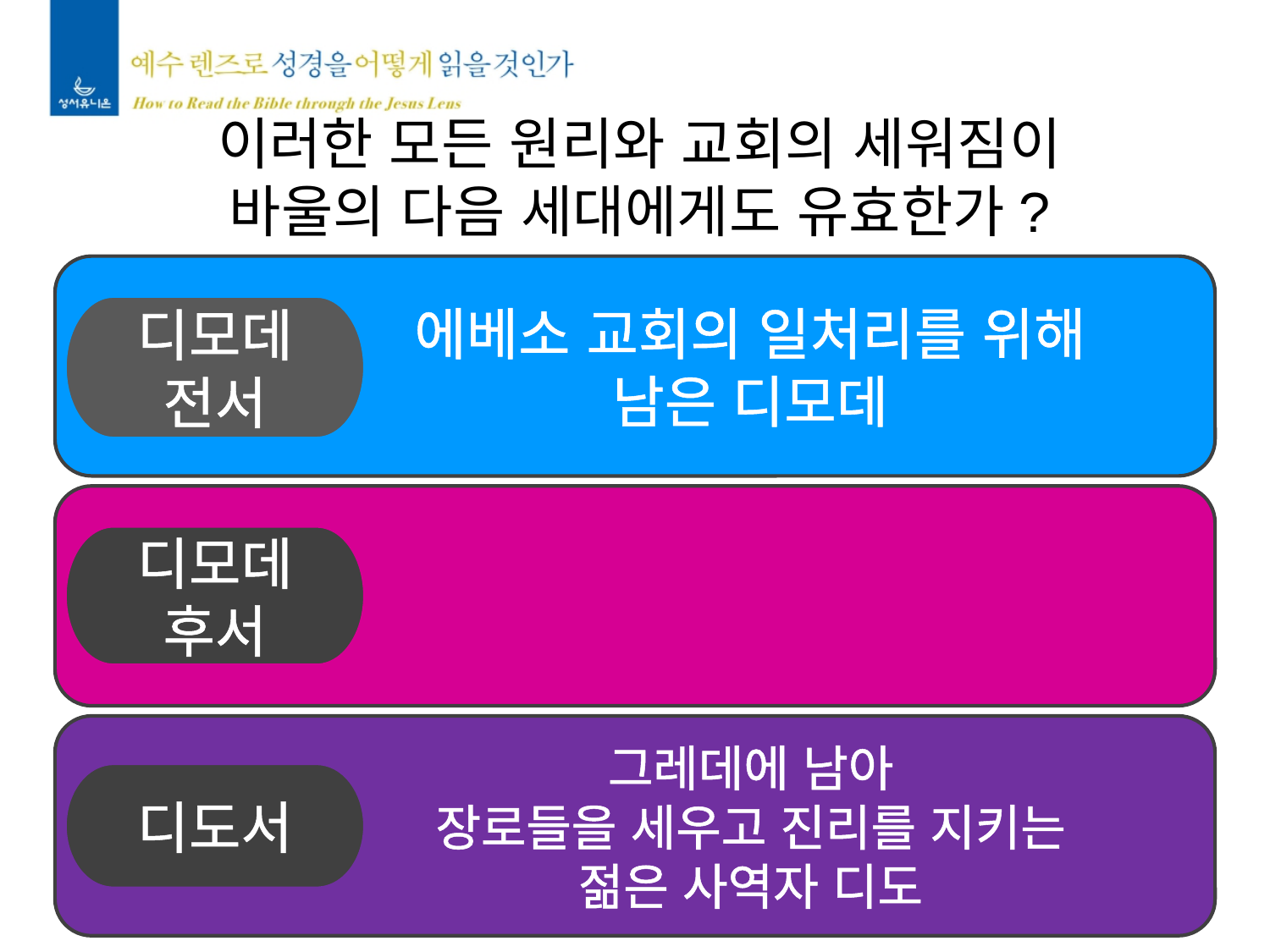

이러한 모든 원리와 교회의 세워짐이
바울의 다음 세대에게도 유효한가?

에베소 교회의 일처리를 위해
남은 디모데
디모데
전서

디모데
후서

그레데에 남아
장로들을 세우고 진리를 지키는
젊은 사역자 디도
디도서